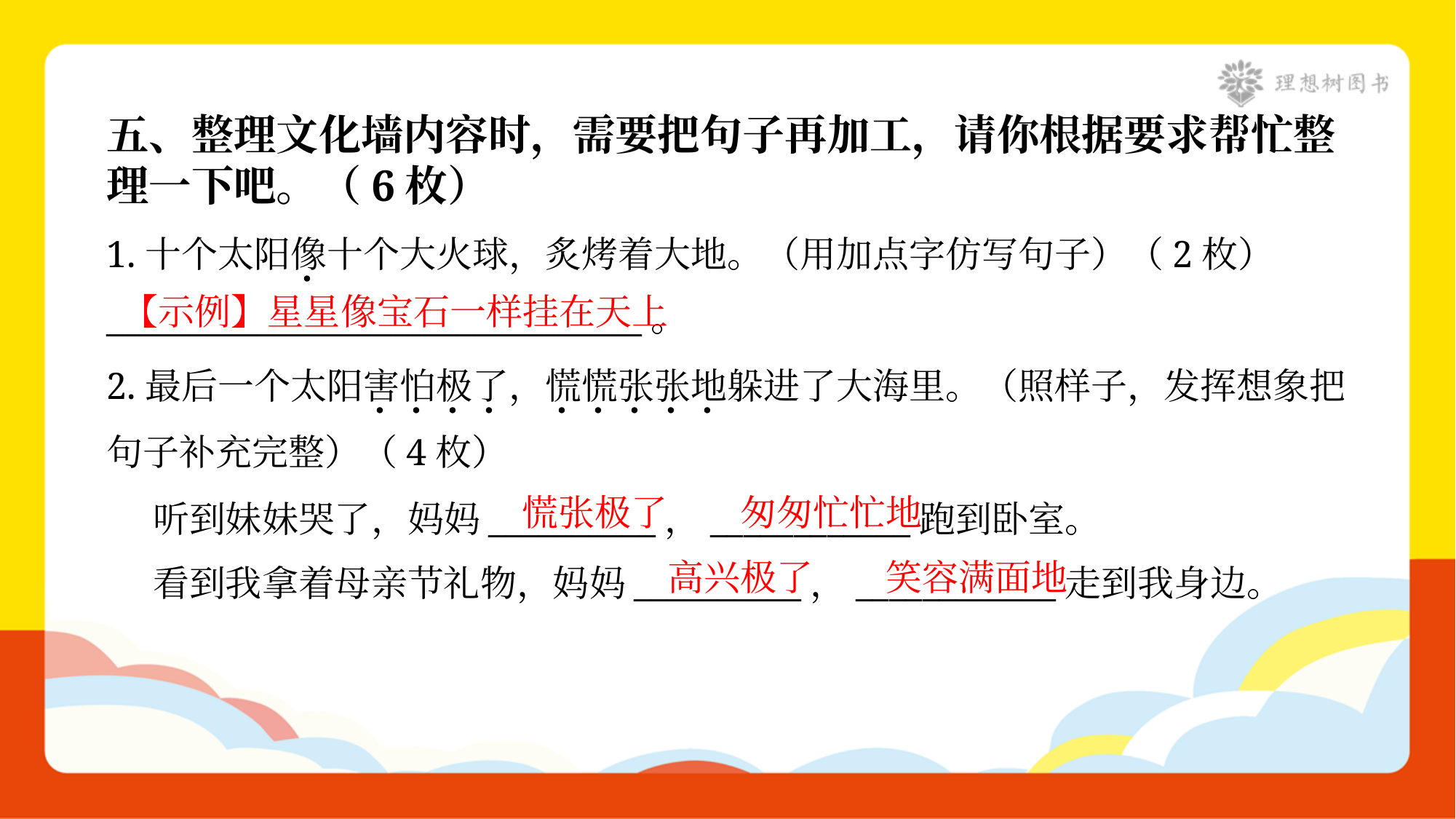

五、整理文化墙内容时，需要把句子再加工，请你根据要求帮忙整
理一下吧。（6枚）
1.十个太阳像十个大火球，炙烤着大地。（用加点字仿写句子）（2枚）
________________________________。
【示例】星星像宝石一样挂在天上

2.最后一个太阳害怕极了，慌慌张张地躲进了大海里。（照样子，发挥想象把
句子补充完整）（4枚）
    听到妹妹哭了，妈妈__________，____________跑到卧室。
    看到我拿着母亲节礼物，妈妈__________，____________走到我身边。

慌张极了
匆匆忙忙地
高兴极了
笑容满面地